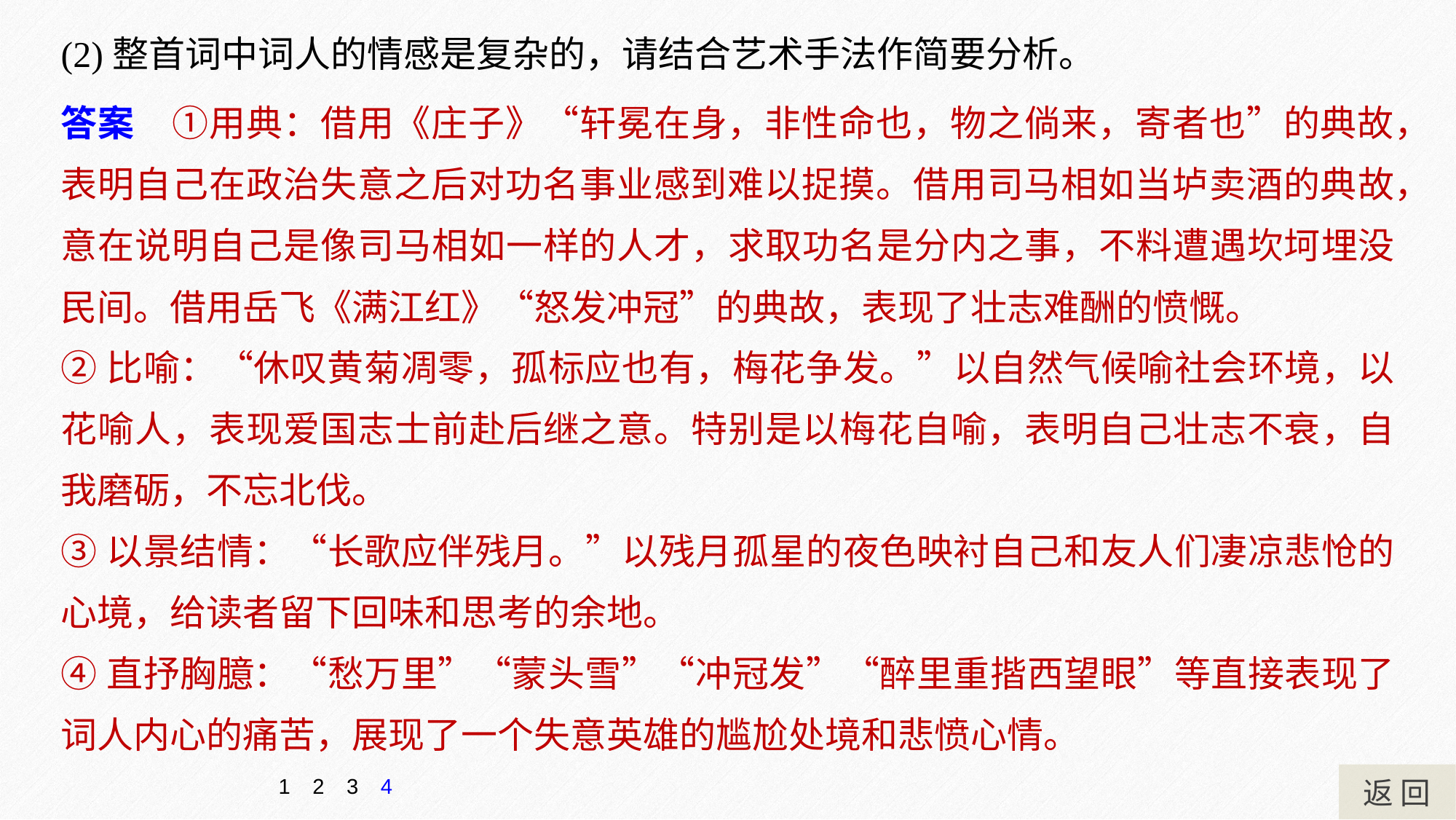

(2)整首词中词人的情感是复杂的，请结合艺术手法作简要分析。
答案　①用典：借用《庄子》“轩冕在身，非性命也，物之倘来，寄者也”的典故，表明自己在政治失意之后对功名事业感到难以捉摸。借用司马相如当垆卖酒的典故，意在说明自己是像司马相如一样的人才，求取功名是分内之事，不料遭遇坎坷埋没民间。借用岳飞《满江红》“怒发冲冠”的典故，表现了壮志难酬的愤慨。
②比喻：“休叹黄菊凋零，孤标应也有，梅花争发。”以自然气候喻社会环境，以花喻人，表现爱国志士前赴后继之意。特别是以梅花自喻，表明自己壮志不衰，自我磨砺，不忘北伐。
③以景结情：“长歌应伴残月。”以残月孤星的夜色映衬自己和友人们凄凉悲怆的心境，给读者留下回味和思考的余地。
④直抒胸臆：“愁万里”“蒙头雪”“冲冠发”“醉里重揩西望眼”等直接表现了词人内心的痛苦，展现了一个失意英雄的尴尬处境和悲愤心情。
返 回
1
2
3
4